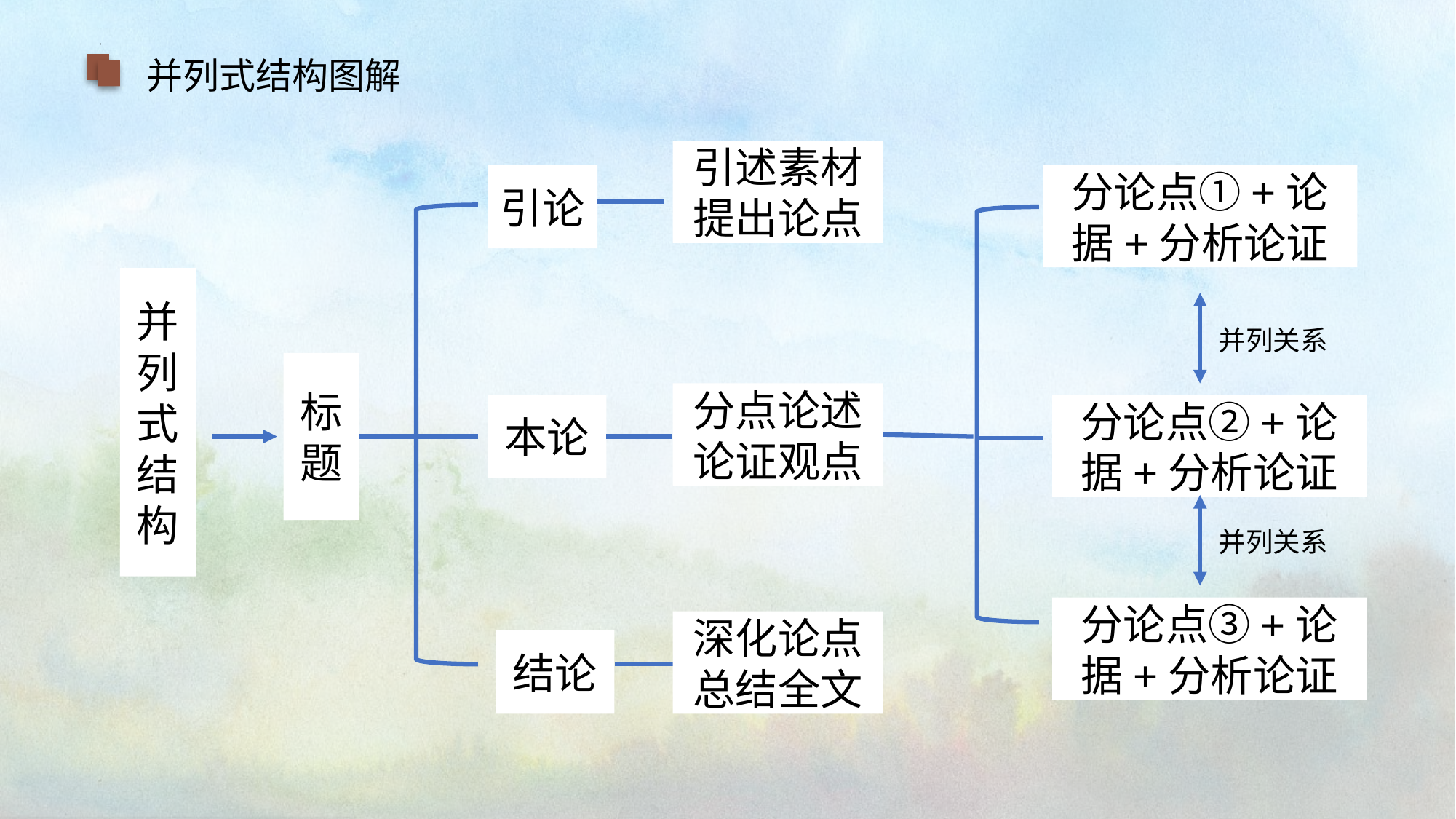

并列式结构图解

引述素材提出论点
引论
分论点①+论据+分析论证

并列式结构
并列关系
标题
分点论述
论证观点
本论
分论点②+论据+分析论证
并列关系
分论点③+论据+分析论证
深化论点
总结全文
结论